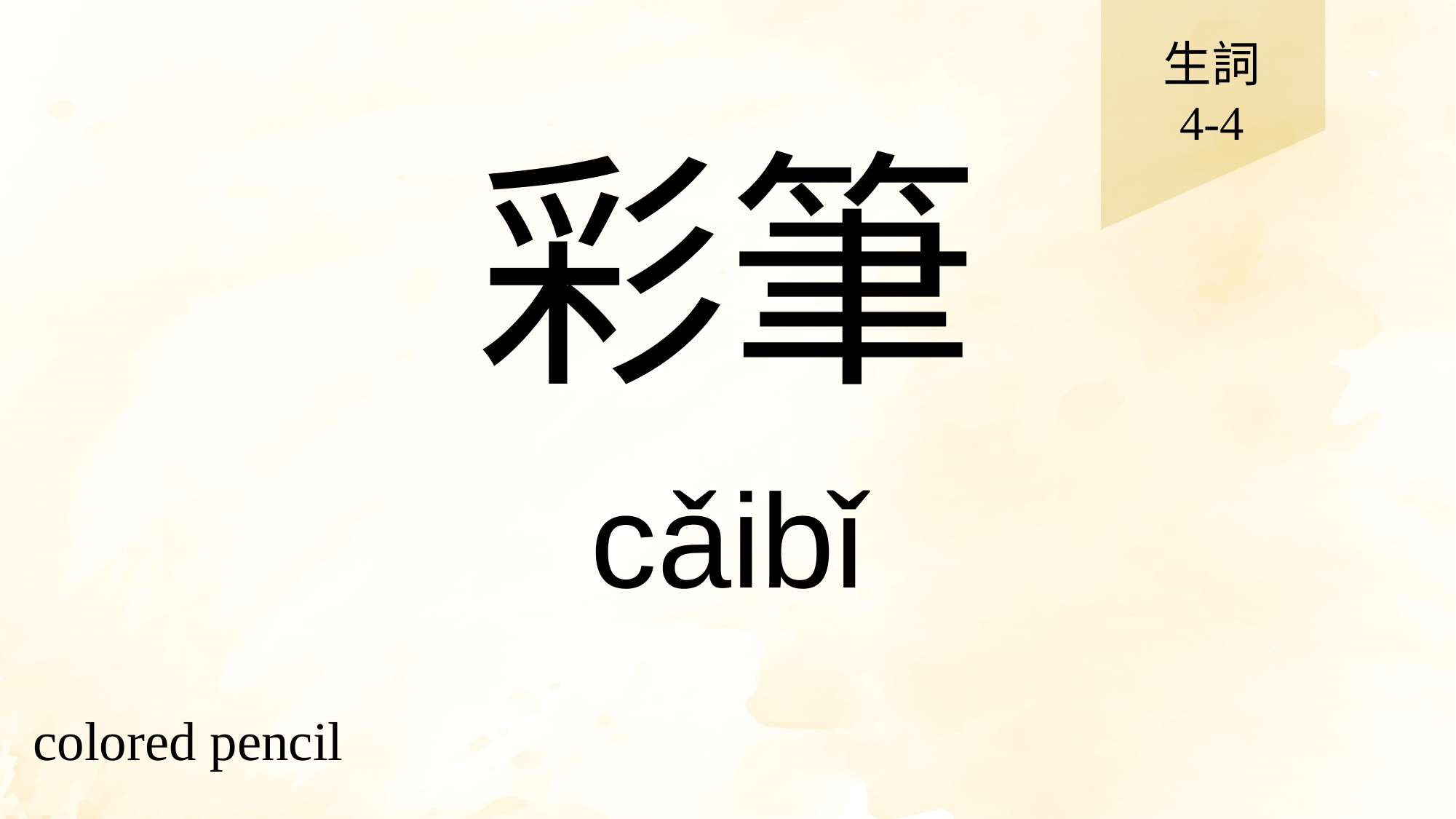

生詞
4-4
# 彩筆
cǎibǐ
colored pencil